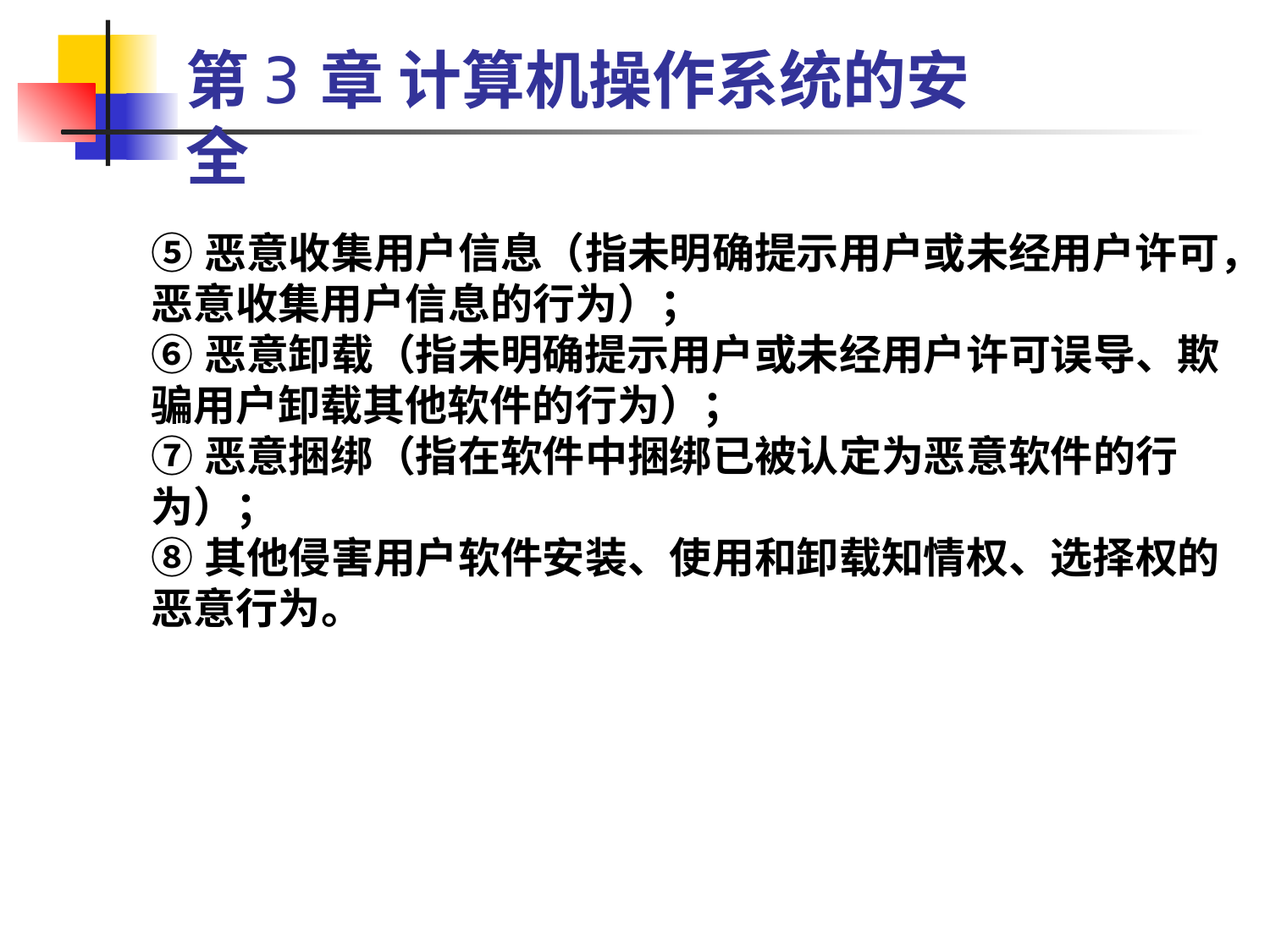

第3章 计算机操作系统的安全
⑤恶意收集用户信息（指未明确提示用户或未经用户许可，恶意收集用户信息的行为）；
⑥恶意卸载（指未明确提示用户或未经用户许可误导、欺骗用户卸载其他软件的行为）；
⑦恶意捆绑（指在软件中捆绑已被认定为恶意软件的行为）；
⑧其他侵害用户软件安装、使用和卸载知情权、选择权的恶意行为。